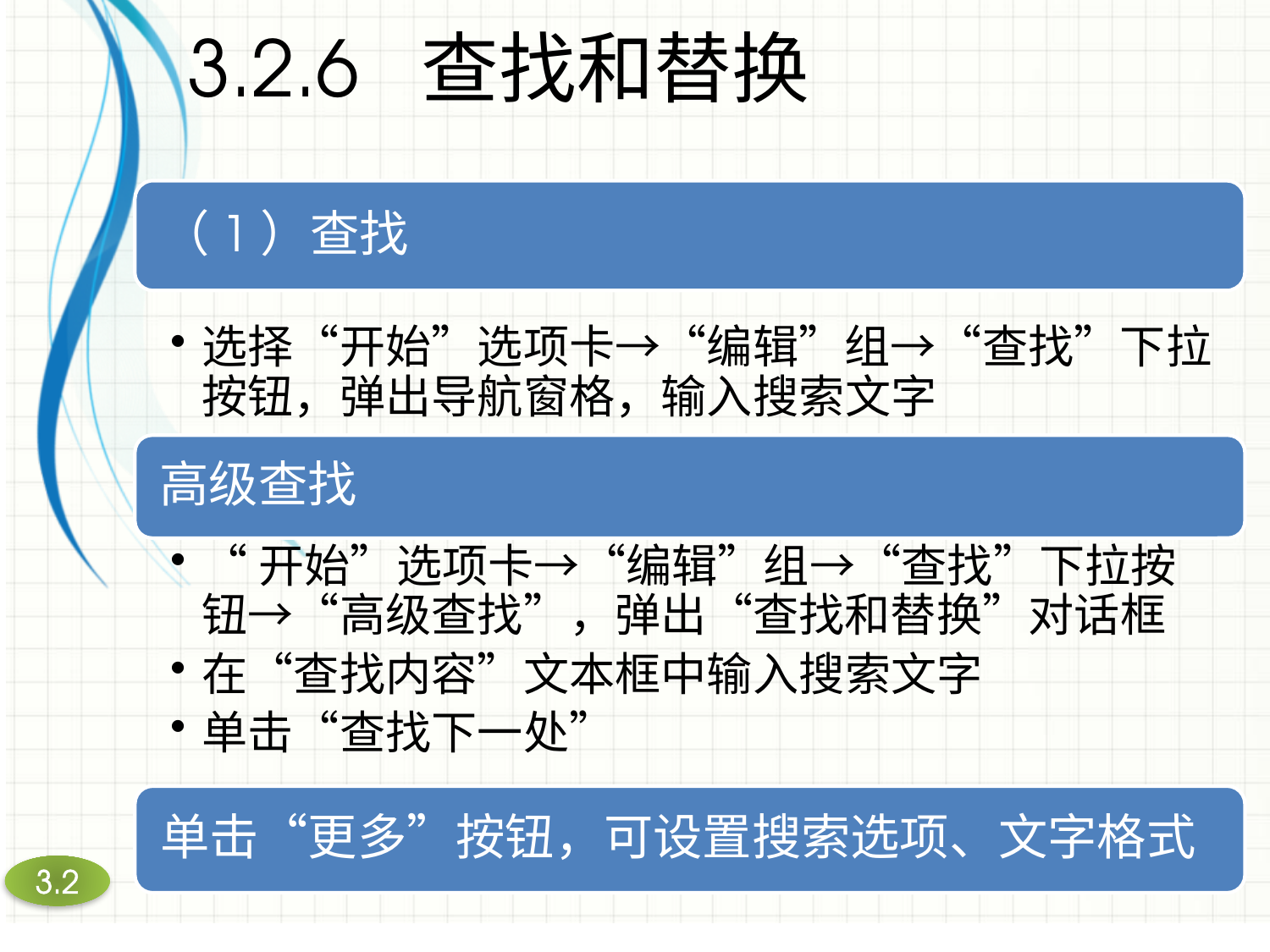

# 3.2.6  查找和替换
（1）查找
选择“开始”选项卡→“编辑”组→“查找”下拉按钮，弹出导航窗格，输入搜索文字
高级查找
“开始”选项卡→“编辑”组→“查找”下拉按钮→“高级查找”，弹出“查找和替换”对话框
在“查找内容”文本框中输入搜索文字
单击“查找下一处”
单击“更多”按钮，可设置搜索选项、文字格式